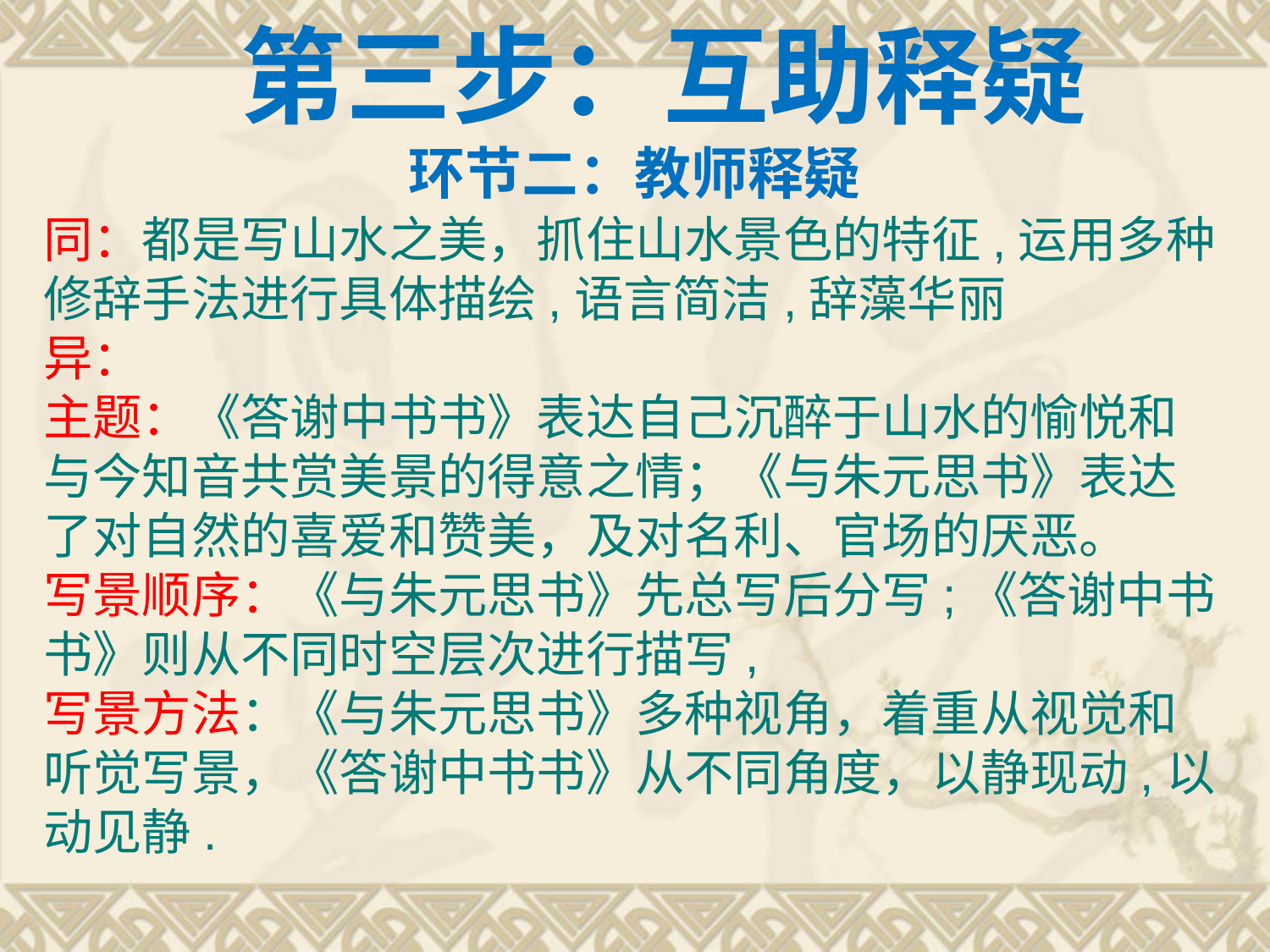

# 第三步：互助释疑
环节二：教师释疑
同：都是写山水之美，抓住山水景色的特征,运用多种修辞手法进行具体描绘,语言简洁,辞藻华丽
异：
主题：《答谢中书书》表达自己沉醉于山水的愉悦和与今知音共赏美景的得意之情；《与朱元思书》表达了对自然的喜爱和赞美，及对名利、官场的厌恶。
写景顺序：《与朱元思书》先总写后分写;《答谢中书书》则从不同时空层次进行描写,
写景方法：《与朱元思书》多种视角，着重从视觉和听觉写景，《答谢中书书》从不同角度，以静现动,以动见静.